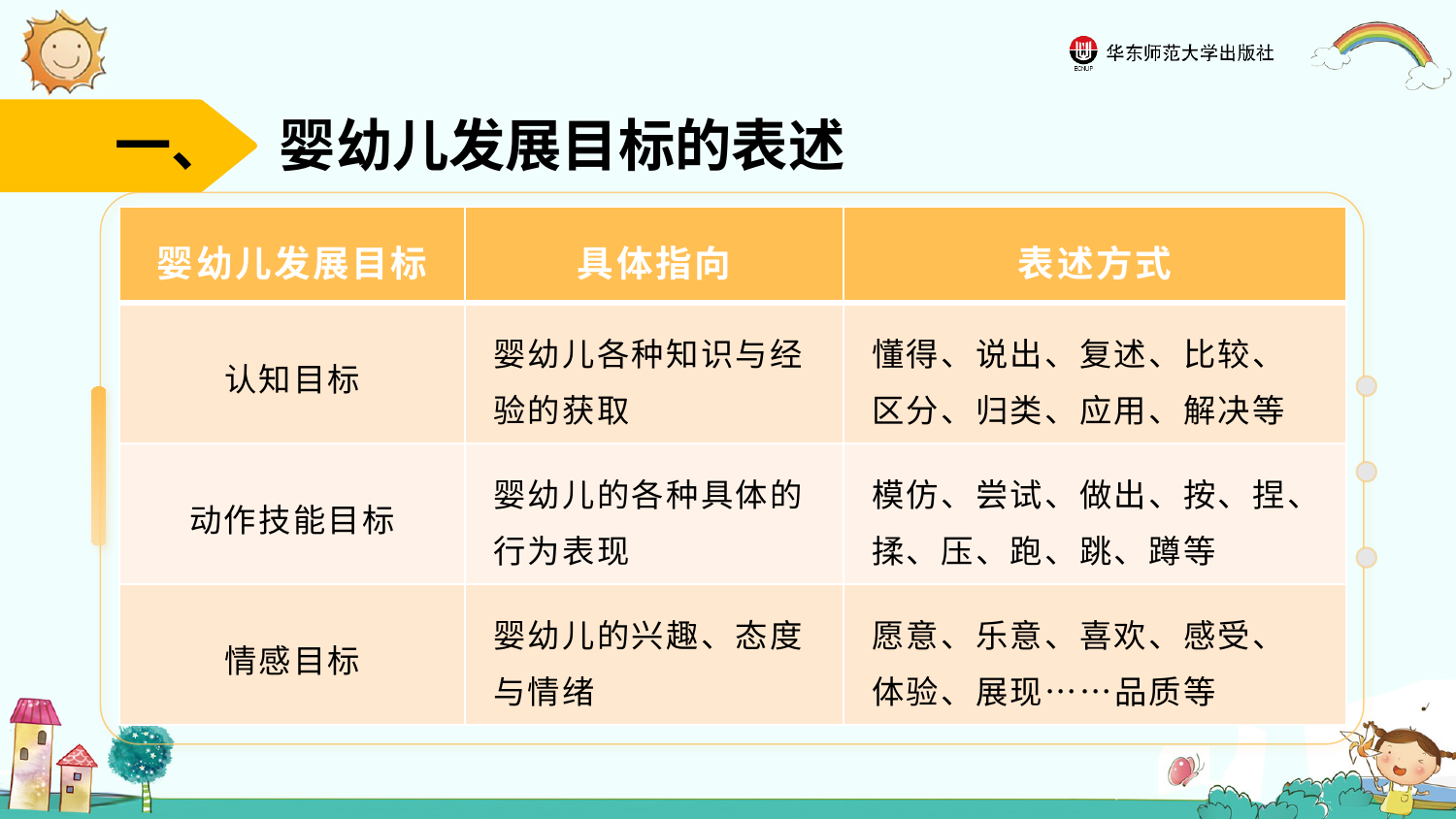

一、    婴幼儿发展目标的表述

| 婴幼儿发展目标 | 具体指向 | 表述方式 |
| --- | --- | --- |
| 认知目标 | 婴幼儿各种知识与经验的获取 | 懂得、说出、复述、比较、区分、归类、应用、解决等 |
| 动作技能目标 | 婴幼儿的各种具体的行为表现 | 模仿、尝试、做出、按、捏、揉、压、跑、跳、蹲等 |
| 情感目标 | 婴幼儿的兴趣、态度与情绪 | 愿意、乐意、喜欢、感受、体验、展现……品质等 |